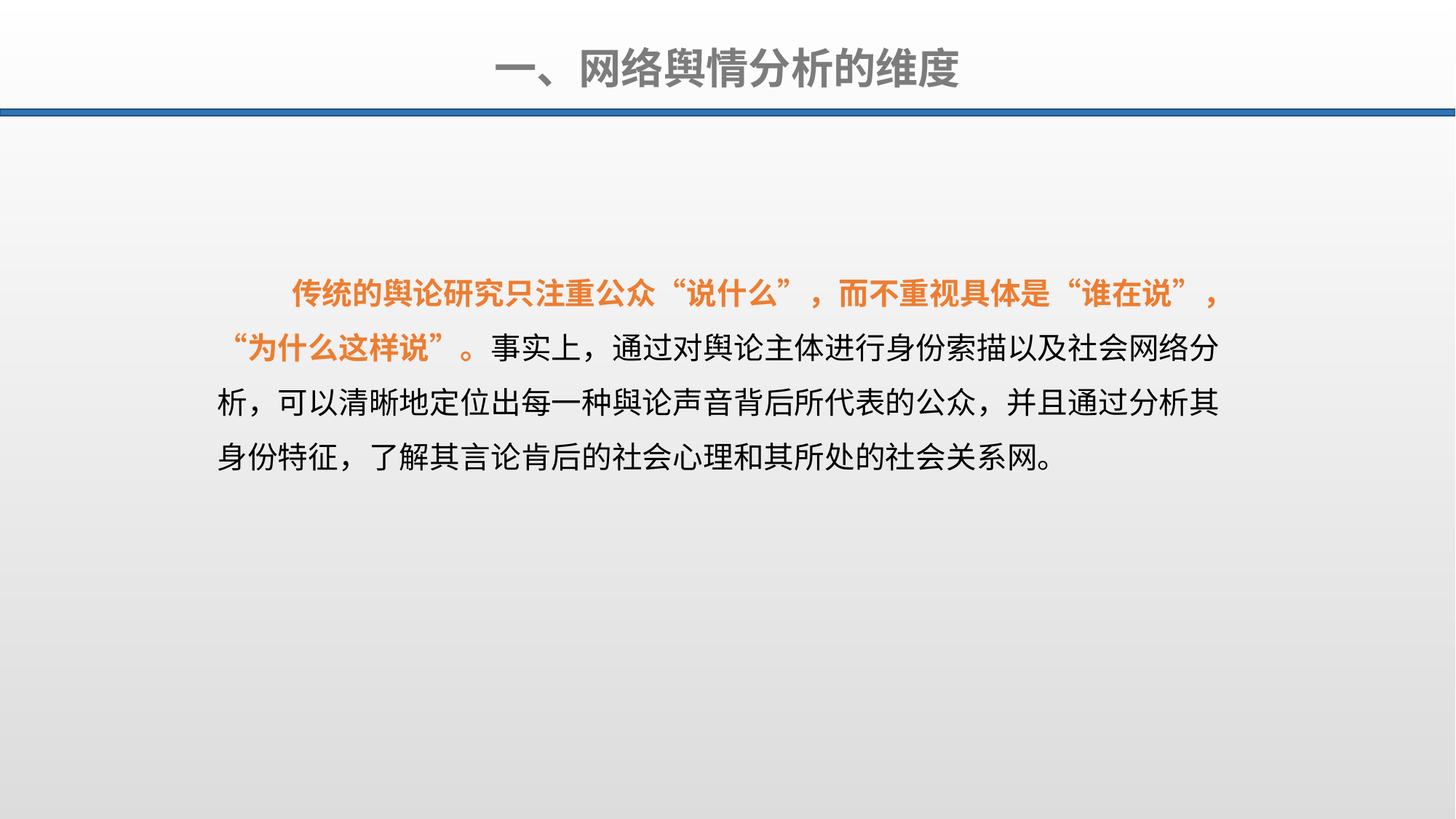

一、网络舆情分析的维度

 传统的舆论研究只注重公众“说什么”，而不重视具体是“谁在说”，“为什么这样说”。事实上，通过对舆论主体进行身份索描以及社会网络分析，可以清晰地定位出每一种與论声音背后所代表的公众，并且通过分析其身份特征，了解其言论肯后的社会心理和其所处的社会关系网。